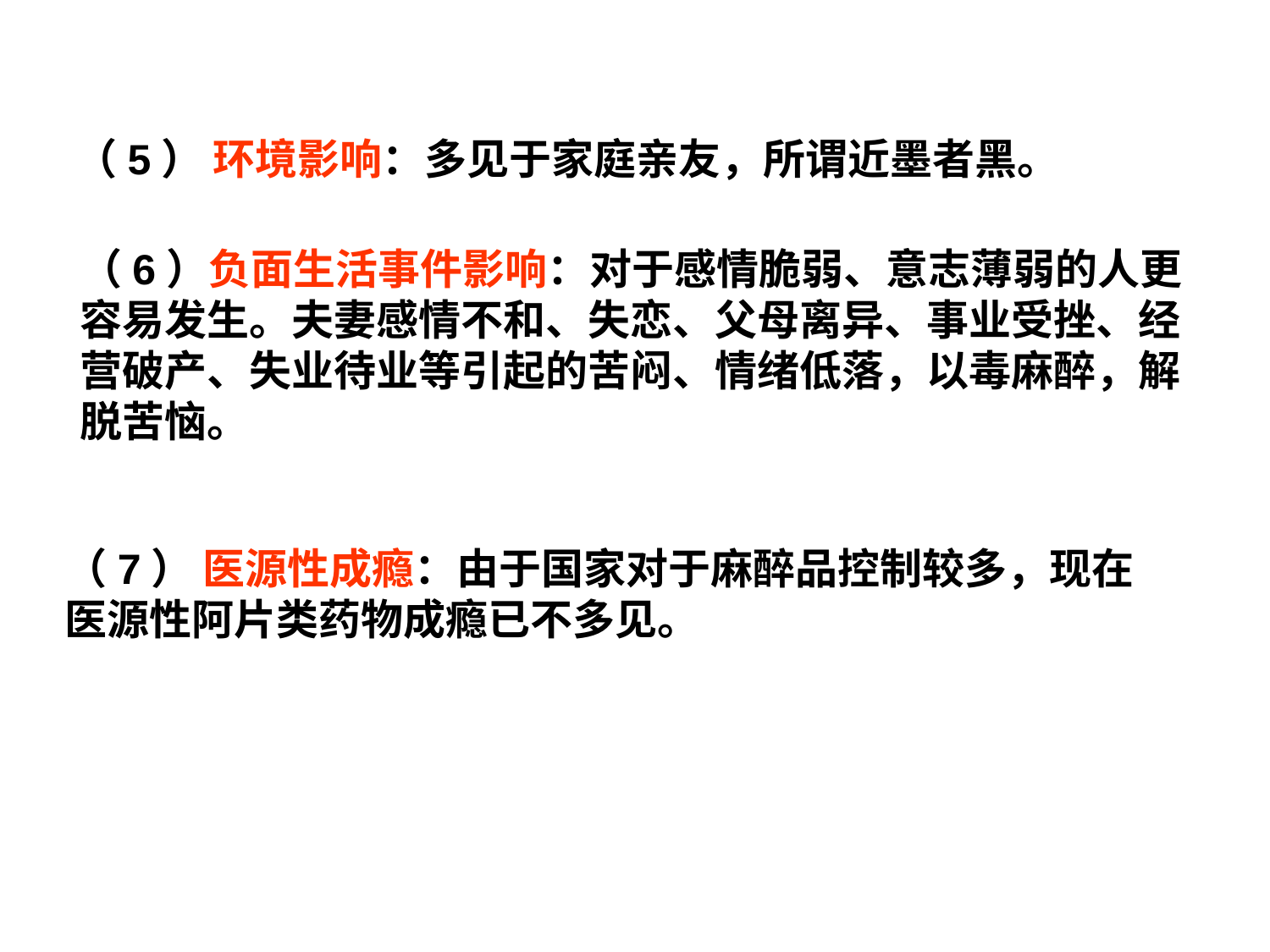

（5） 环境影响：多见于家庭亲友，所谓近墨者黑。
（6）负面生活事件影响：对于感情脆弱、意志薄弱的人更
容易发生。夫妻感情不和、失恋、父母离异、事业受挫、经
营破产、失业待业等引起的苦闷、情绪低落，以毒麻醉，解
脱苦恼。
（7） 医源性成瘾：由于国家对于麻醉品控制较多，现在
医源性阿片类药物成瘾已不多见。